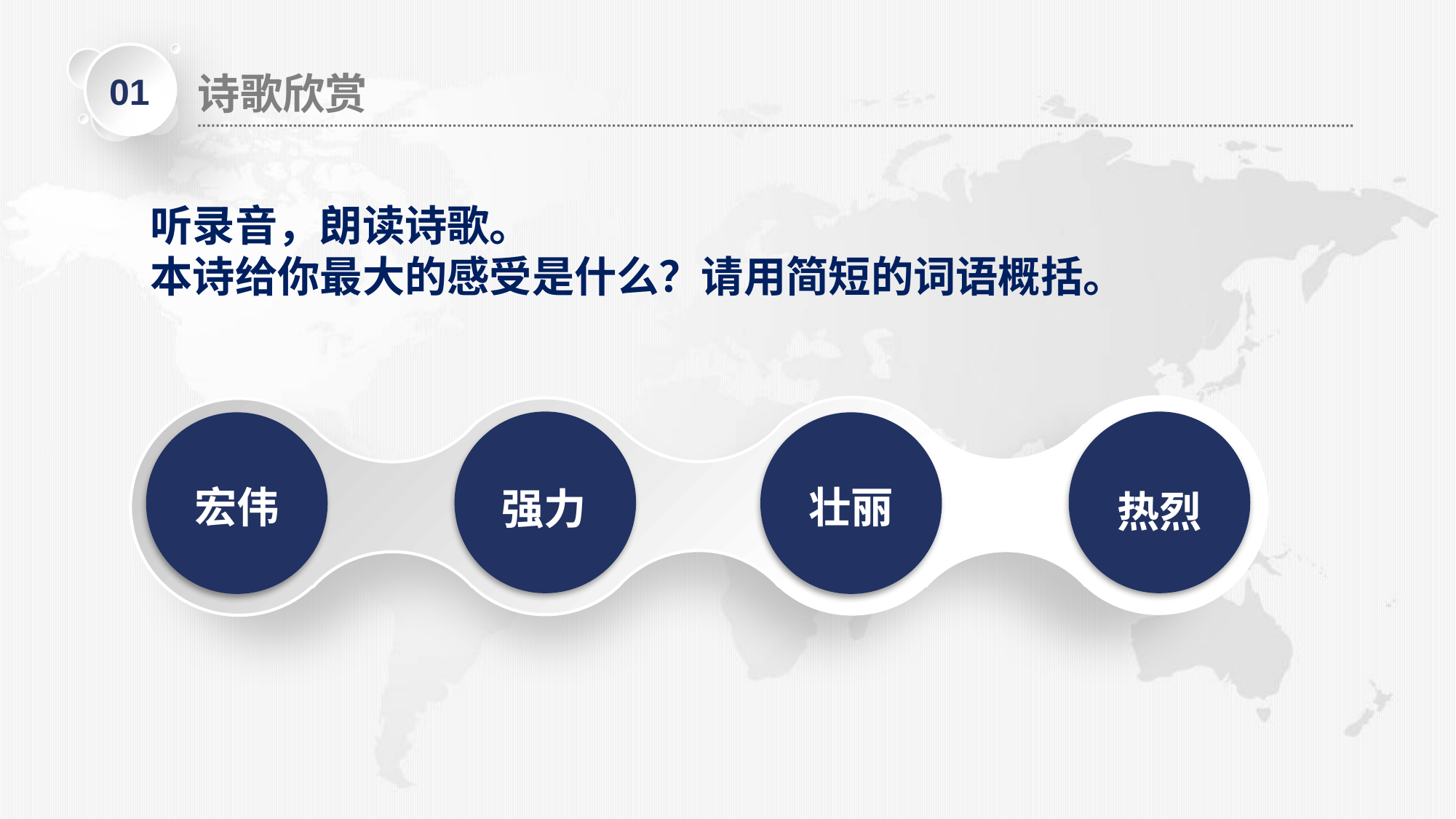

01

诗歌欣赏
听录音，朗读诗歌。
本诗给你最大的感受是什么？请用简短的词语概括。

强力

热烈

宏伟

壮丽